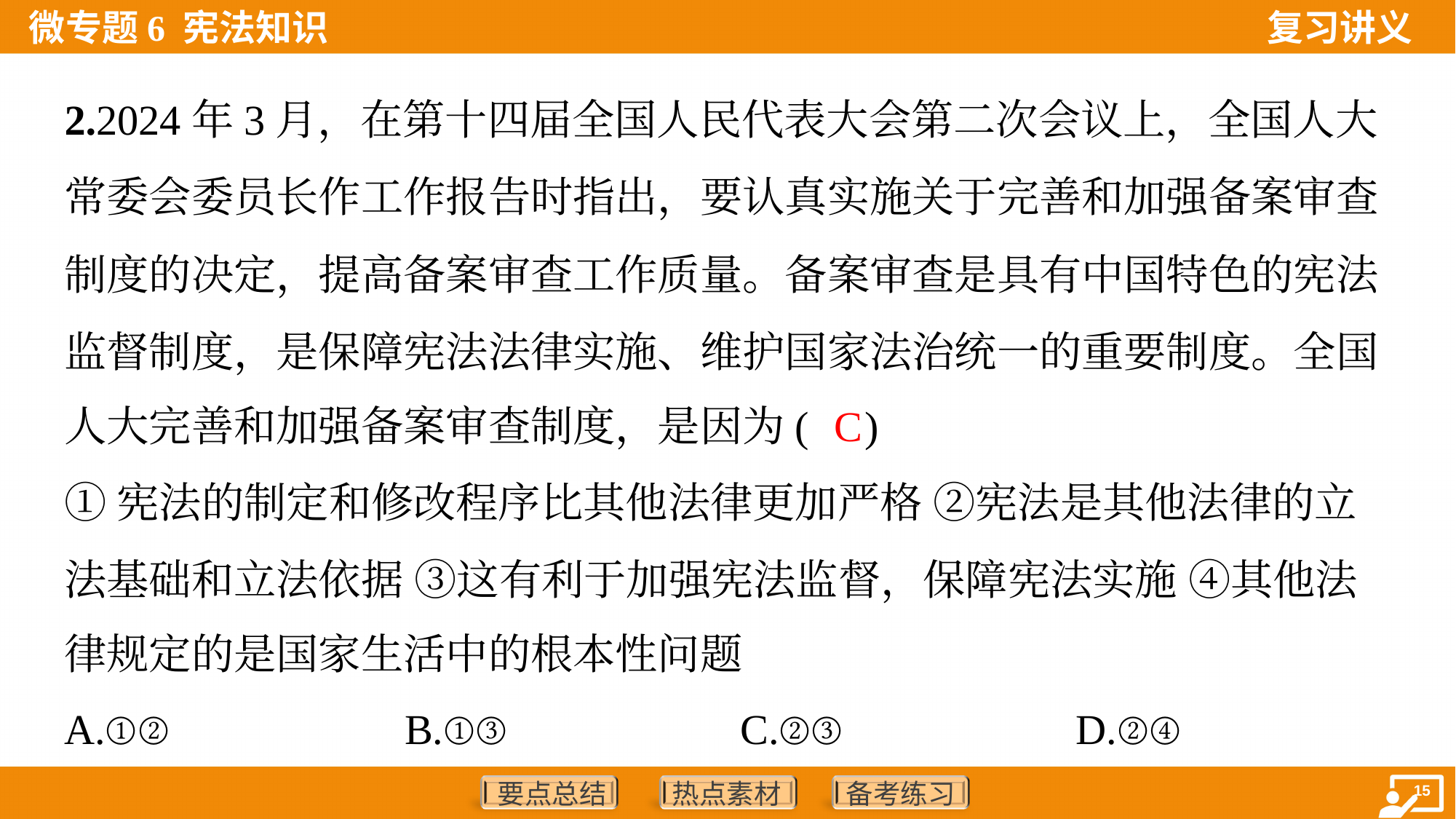

2.2024年3月，在第十四届全国人民代表大会第二次会议上，全国人大
常委会委员长作工作报告时指出，要认真实施关于完善和加强备案审查
制度的决定，提高备案审查工作质量。备案审查是具有中国特色的宪法
监督制度，是保障宪法法律实施、维护国家法治统一的重要制度。全国
人大完善和加强备案审查制度，是因为(     )
C
①宪法的制定和修改程序比其他法律更加严格 ②宪法是其他法律的立
法基础和立法依据 ③这有利于加强宪法监督，保障宪法实施 ④其他法
律规定的是国家生活中的根本性问题
A.①②	B.①③	C.②③	D.②④